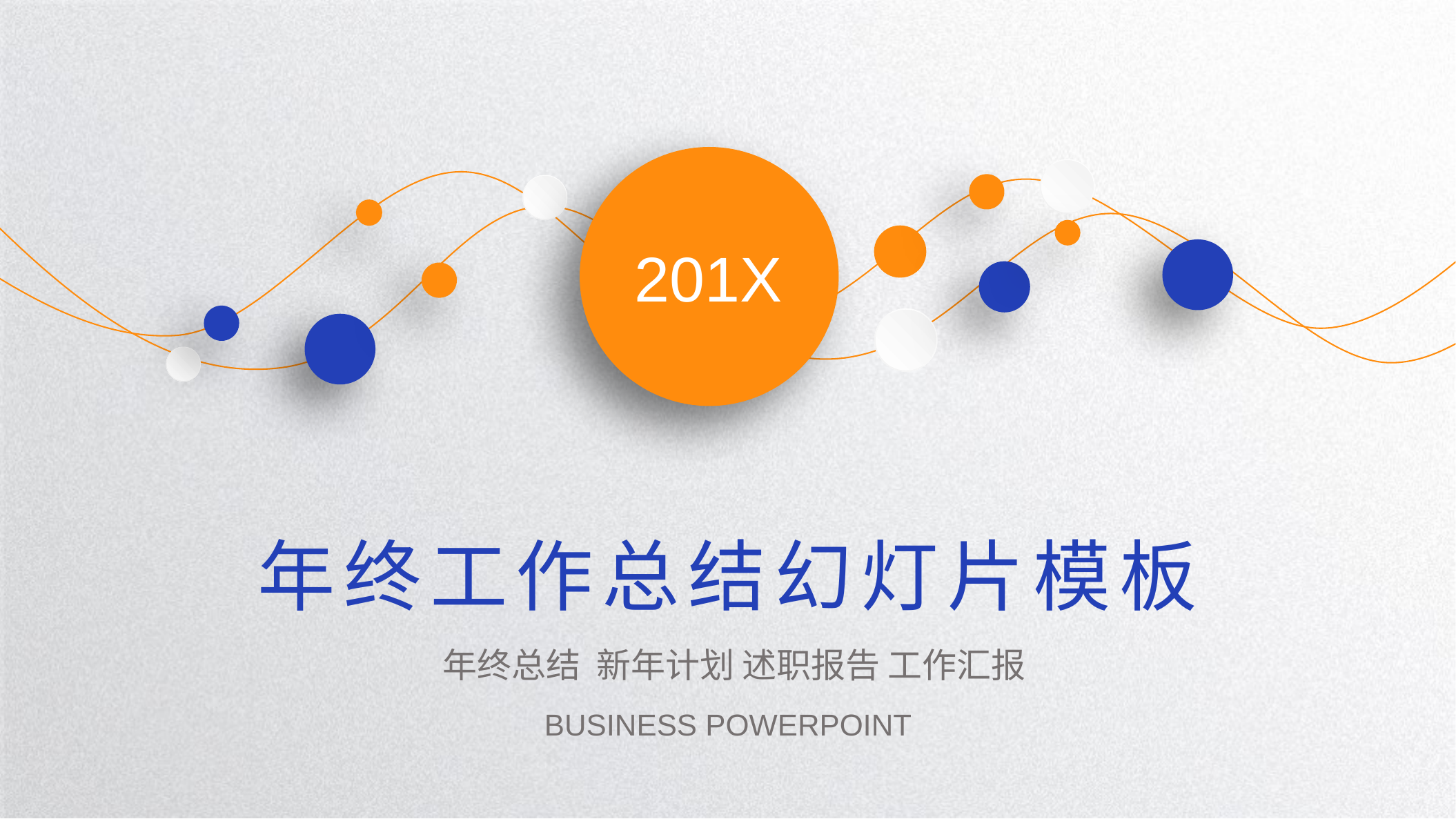

201X

年终工作总结幻灯片模板
年终总结  新年计划 述职报告 工作汇报
BUSINESS POWERPOINT